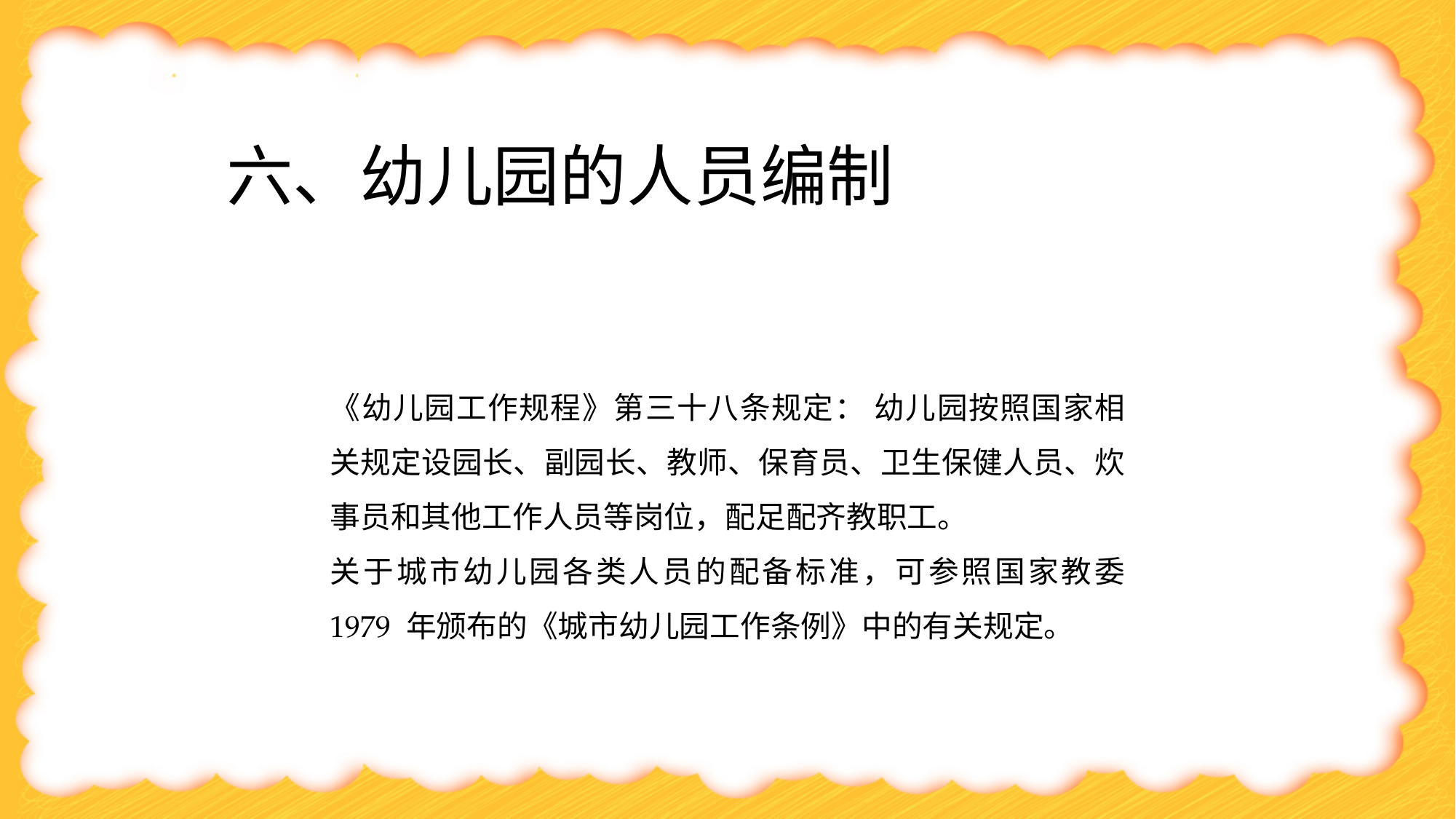

六、幼儿园的人员编制
《幼儿园工作规程》第三十八条规定： 幼儿园按照国家相关规定设园长、副园长、教师、保育员、卫生保健人员、炊事员和其他工作人员等岗位，配足配齐教职工。
关于城市幼儿园各类人员的配备标准，可参照国家教委 1979 年颁布的《城市幼儿园工作条例》中的有关规定。